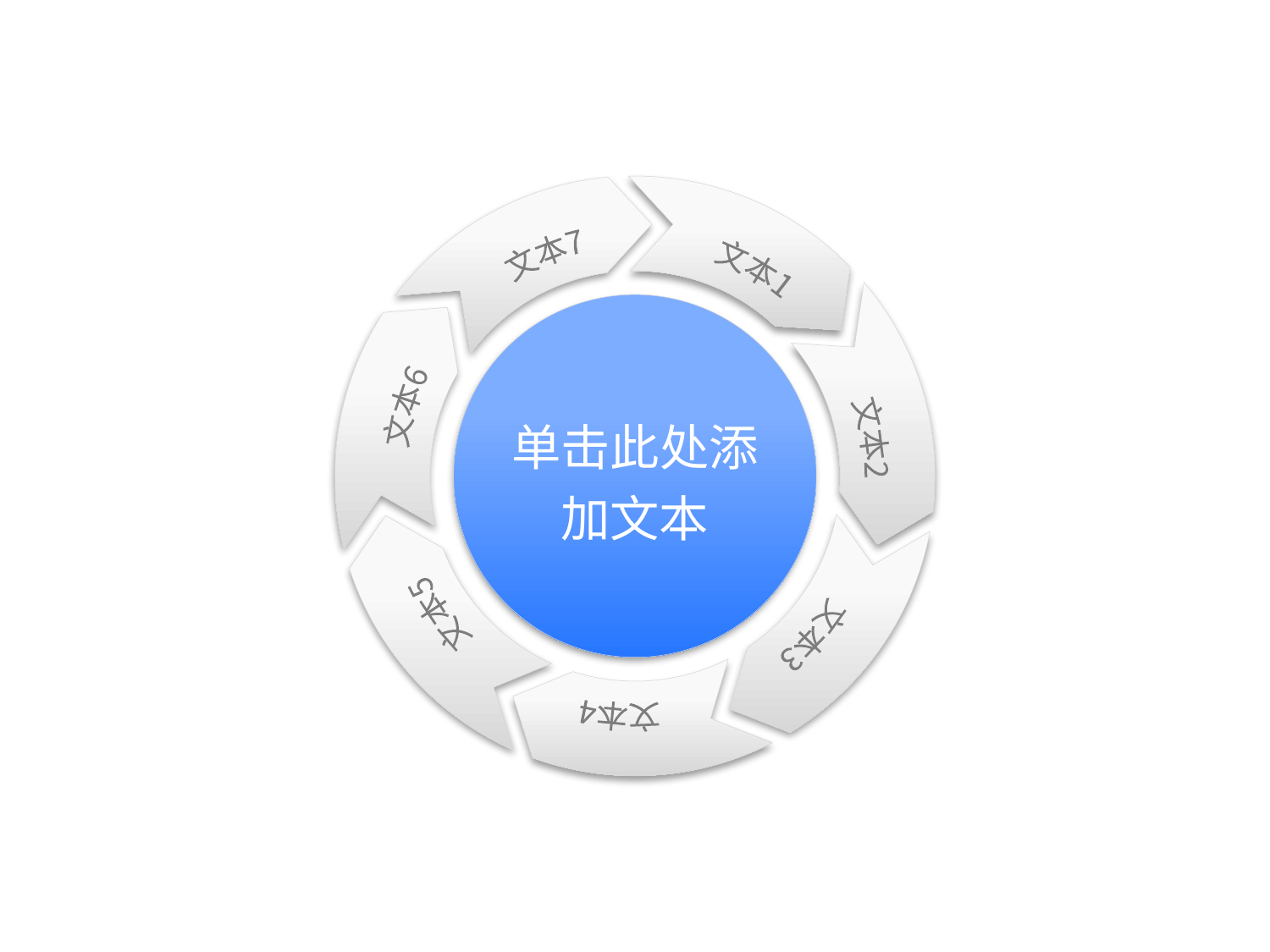

文本1

文本7
文本6

文本5

文本4

文本3

文本2

单击此处添加文本